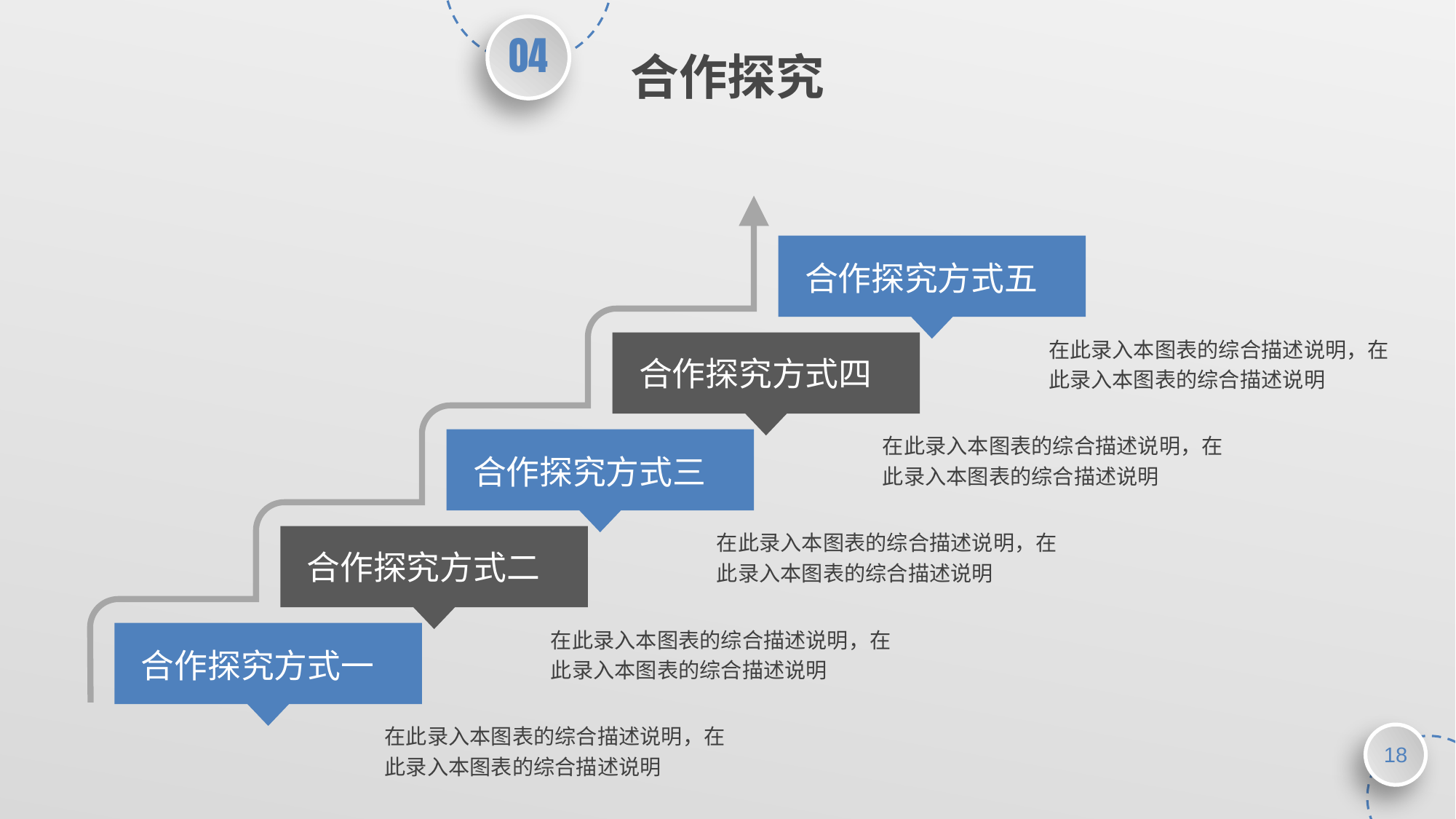

合作探究

合作探究方式五
在此录入本图表的综合描述说明，在此录入本图表的综合描述说明

合作探究方式四
在此录入本图表的综合描述说明，在此录入本图表的综合描述说明

合作探究方式三
在此录入本图表的综合描述说明，在此录入本图表的综合描述说明

合作探究方式二
在此录入本图表的综合描述说明，在此录入本图表的综合描述说明

合作探究方式一

在此录入本图表的综合描述说明，在此录入本图表的综合描述说明